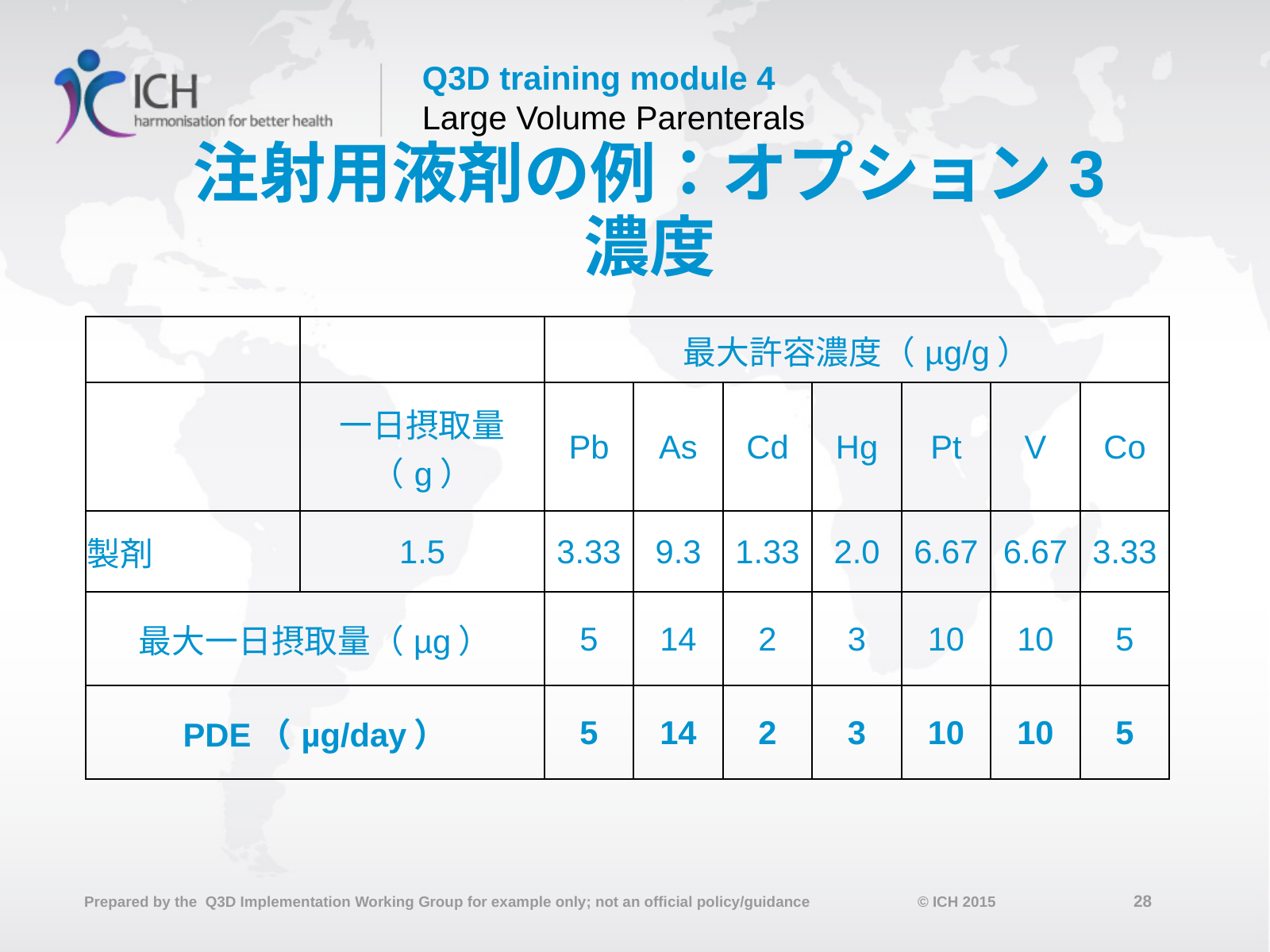

# 注射用液剤の例：オプション3 濃度
|  |  | 最大許容濃度（µg/g） |  |  |  |  |  |  |
| --- | --- | --- | --- | --- | --- | --- | --- | --- |
|  | 一日摂取量（g） | Pb | As | Cd | Hg | Pt | V | Co |
| 製剤 | 1.5 | 3.33 | 9.3 | 1.33 | 2.0 | 6.67 | 6.67 | 3.33 |
| 最大一日摂取量（µg） |  | 5 | 14 | 2 | 3 | 10 | 10 | 5 |
| PDE（µg/day） |  | 5 | 14 | 2 | 3 | 10 | 10 | 5 |